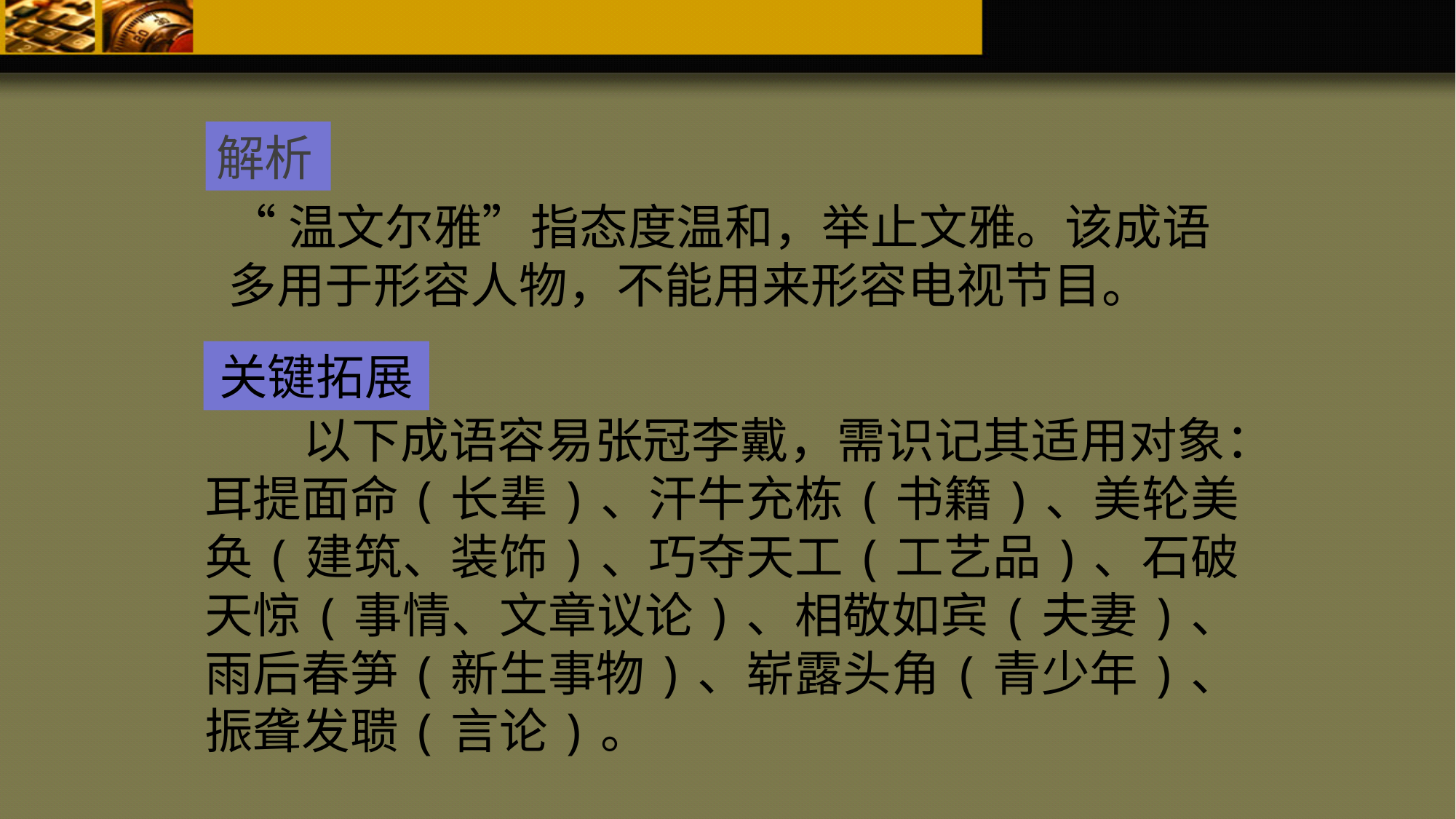

解析
“温文尔雅”指态度温和，举止文雅。该成语多用于形容人物，不能用来形容电视节目。
关键拓展

        以下成语容易张冠李戴，需识记其适用对象：耳提面命(长辈)、汗牛充栋(书籍)、美轮美奂(建筑、装饰)、巧夺天工(工艺品)、石破天惊(事情、文章议论)、相敬如宾(夫妻)、雨后春笋(新生事物)、崭露头角(青少年)、振聋发聩(言论)。